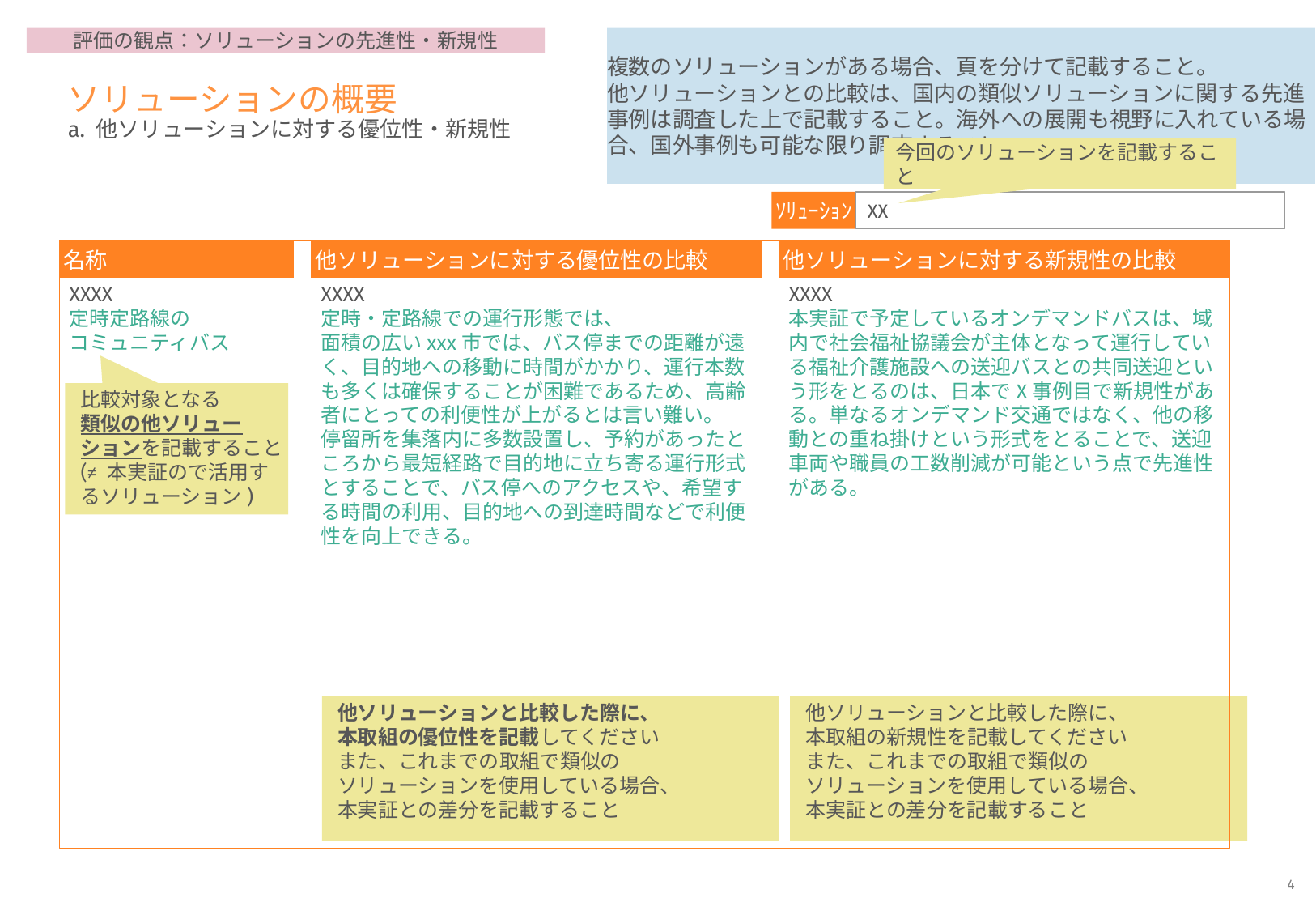

評価の観点：ソリューションの先進性・新規性
複数のソリューションがある場合、頁を分けて記載すること。
他ソリューションとの比較は、国内の類似ソリューションに関する先進事例は調査した上で記載すること。海外への展開も視野に入れている場合、国外事例も可能な限り調査すること。
# ソリューションの概要 a. 他ソリューションに対する優位性・新規性
今回のソリューションを記載すること
ｿﾘｭｰｼｮﾝ
XX
名称

他ソリューションに対する優位性の比較
他ソリューションに対する新規性の比較
XXXX
定時定路線の
コミュニティバス
XXXX
定時・定路線での運行形態では、
面積の広いxxx市では、バス停までの距離が遠く、目的地への移動に時間がかかり、運行本数も多くは確保することが困難であるため、高齢者にとっての利便性が上がるとは言い難い。
停留所を集落内に多数設置し、予約があったところから最短経路で目的地に立ち寄る運行形式とすることで、バス停へのアクセスや、希望する時間の利用、目的地への到達時間などで利便性を向上できる。

XXXX
本実証で予定しているオンデマンドバスは、域内で社会福祉協議会が主体となって運行している福祉介護施設への送迎バスとの共同送迎という形をとるのは、日本でX事例目で新規性がある。単なるオンデマンド交通ではなく、他の移動との重ね掛けという形式をとることで、送迎車両や職員の工数削減が可能という点で先進性がある。
比較対象となる
類似の他ソリュー
ションを記載すること
(≠ 本実証ので活用するソリューション)
他ソリューションと比較した際に、
本取組の優位性を記載してください
また、これまでの取組で類似の
ソリューションを使用している場合、
本実証との差分を記載すること
他ソリューションと比較した際に、
本取組の新規性を記載してください
また、これまでの取組で類似の
ソリューションを使用している場合、
本実証との差分を記載すること